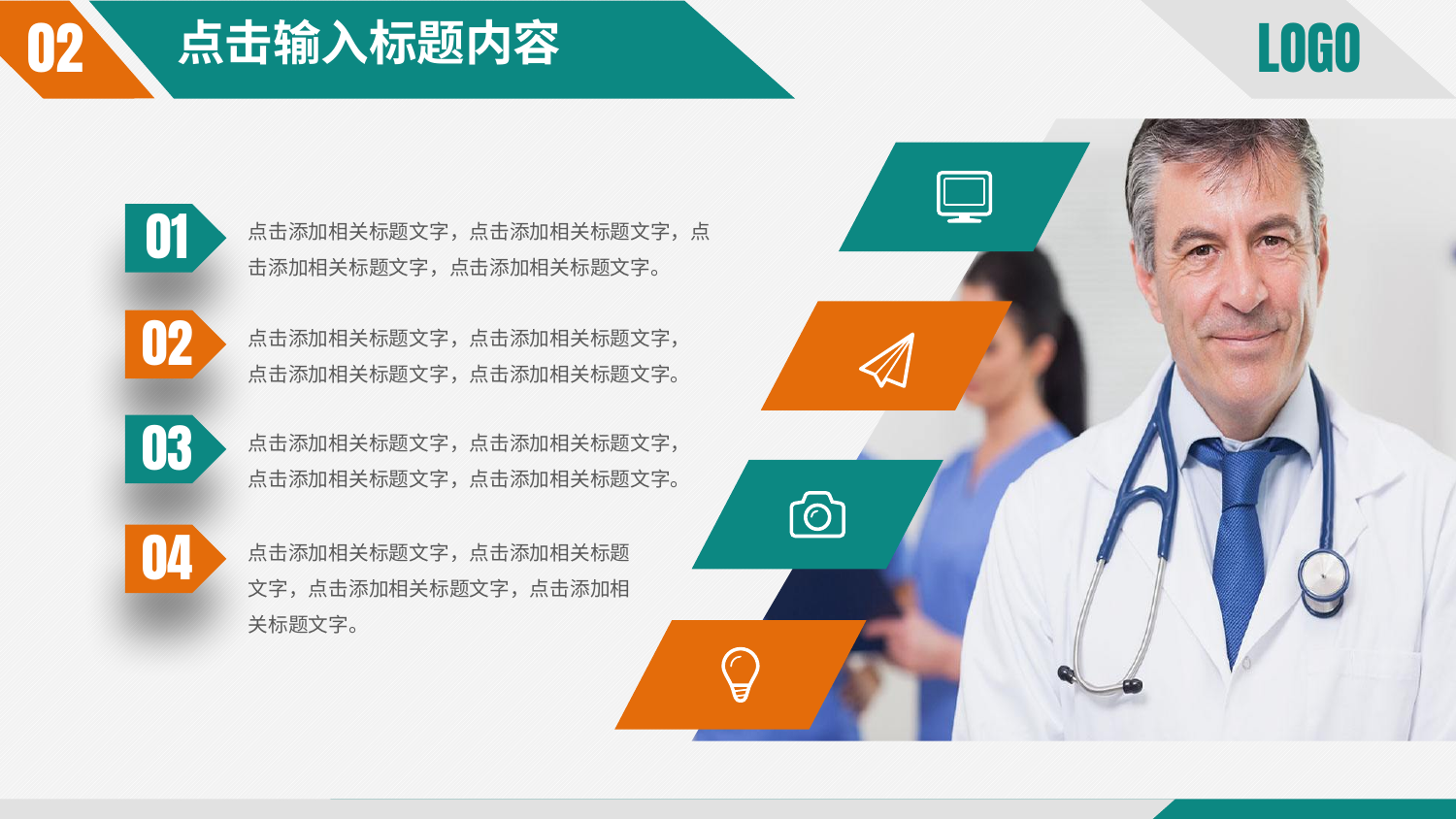

点击输入标题内容
02

点击添加相关标题文字，点击添加相关标题文字，点击添加相关标题文字，点击添加相关标题文字。
01

点击添加相关标题文字，点击添加相关标题文字，点击添加相关标题文字，点击添加相关标题文字。
02
点击添加相关标题文字，点击添加相关标题文字，点击添加相关标题文字，点击添加相关标题文字。
03

点击添加相关标题文字，点击添加相关标题文字，点击添加相关标题文字，点击添加相关标题文字。
04